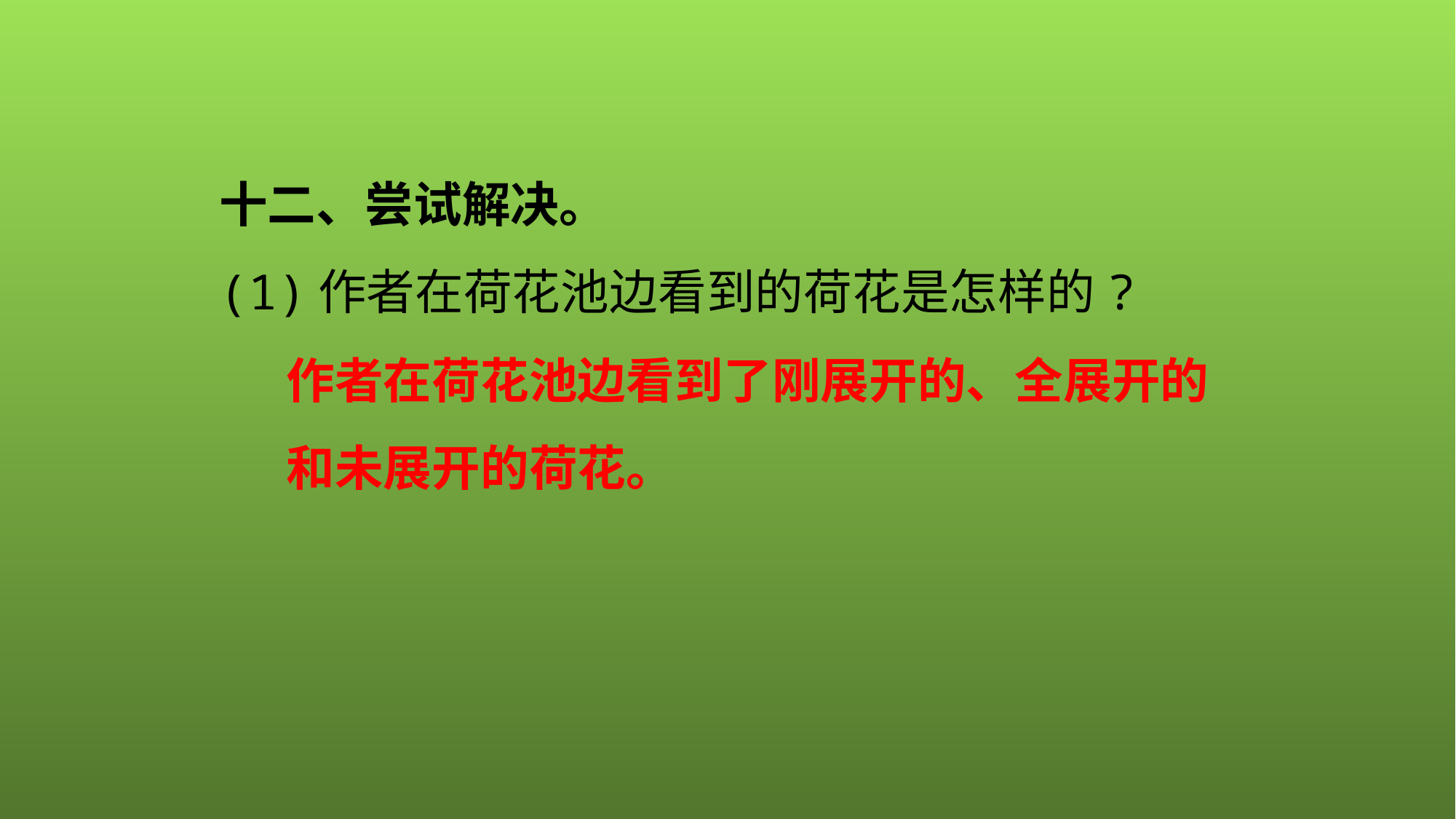

十二、尝试解决。
(1)作者在荷花池边看到的荷花是怎样的?

作者在荷花池边看到了刚展开的、全展开的和未展开的荷花。